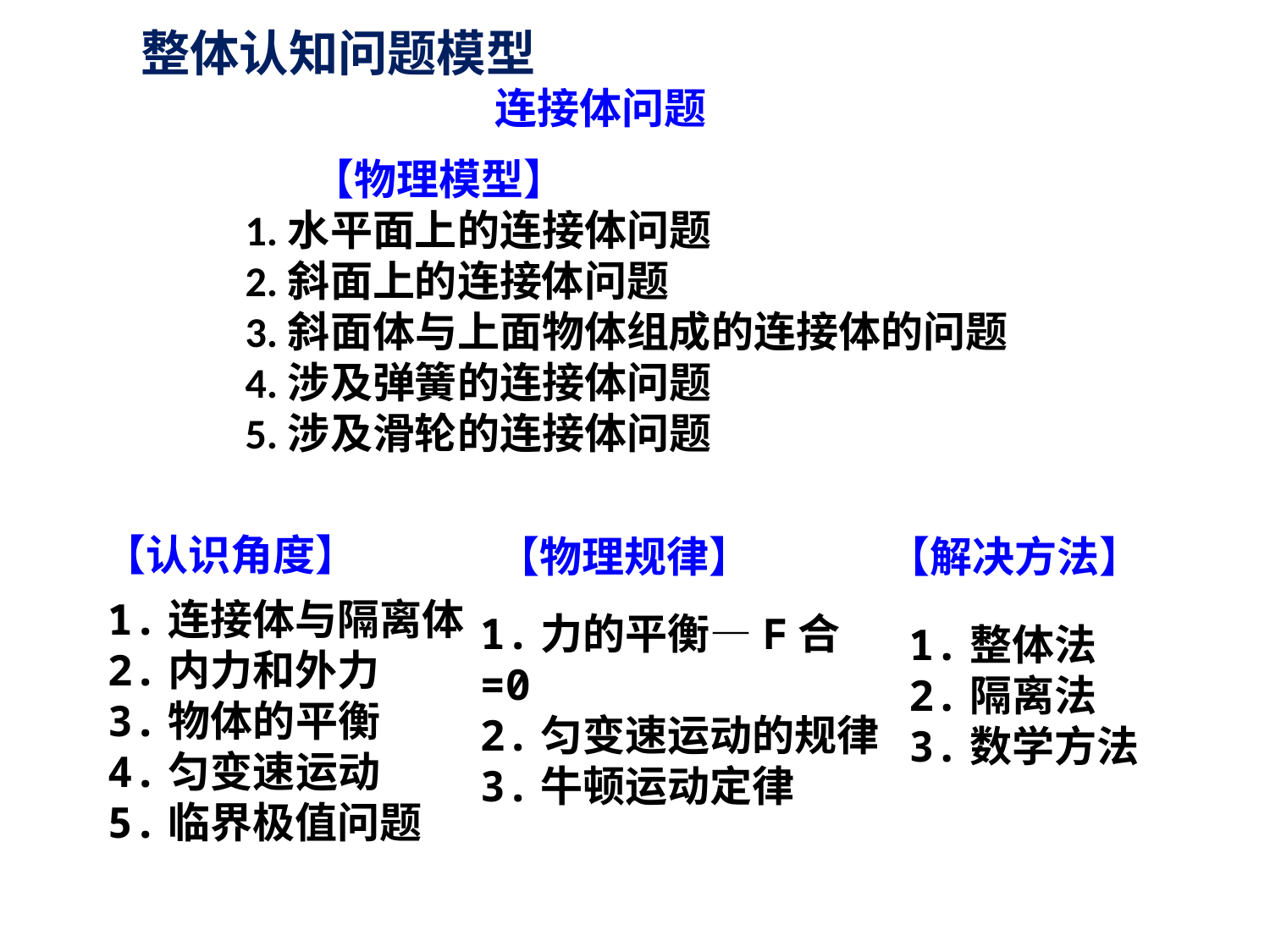

整体认知问题模型
连接体问题
      【物理模型】
1.水平面上的连接体问题
2.斜面上的连接体问题
3.斜面体与上面物体组成的连接体的问题
4.涉及弹簧的连接体问题
5.涉及滑轮的连接体问题
【认识角度】
【解决方法】
【物理规律】
1.连接体与隔离体 2.内力和外力
3.物体的平衡
4.匀变速运动
5.临界极值问题
1.力的平衡—F合=0
2.匀变速运动的规律
3.牛顿运动定律
1.整体法
2.隔离法
3.数学方法